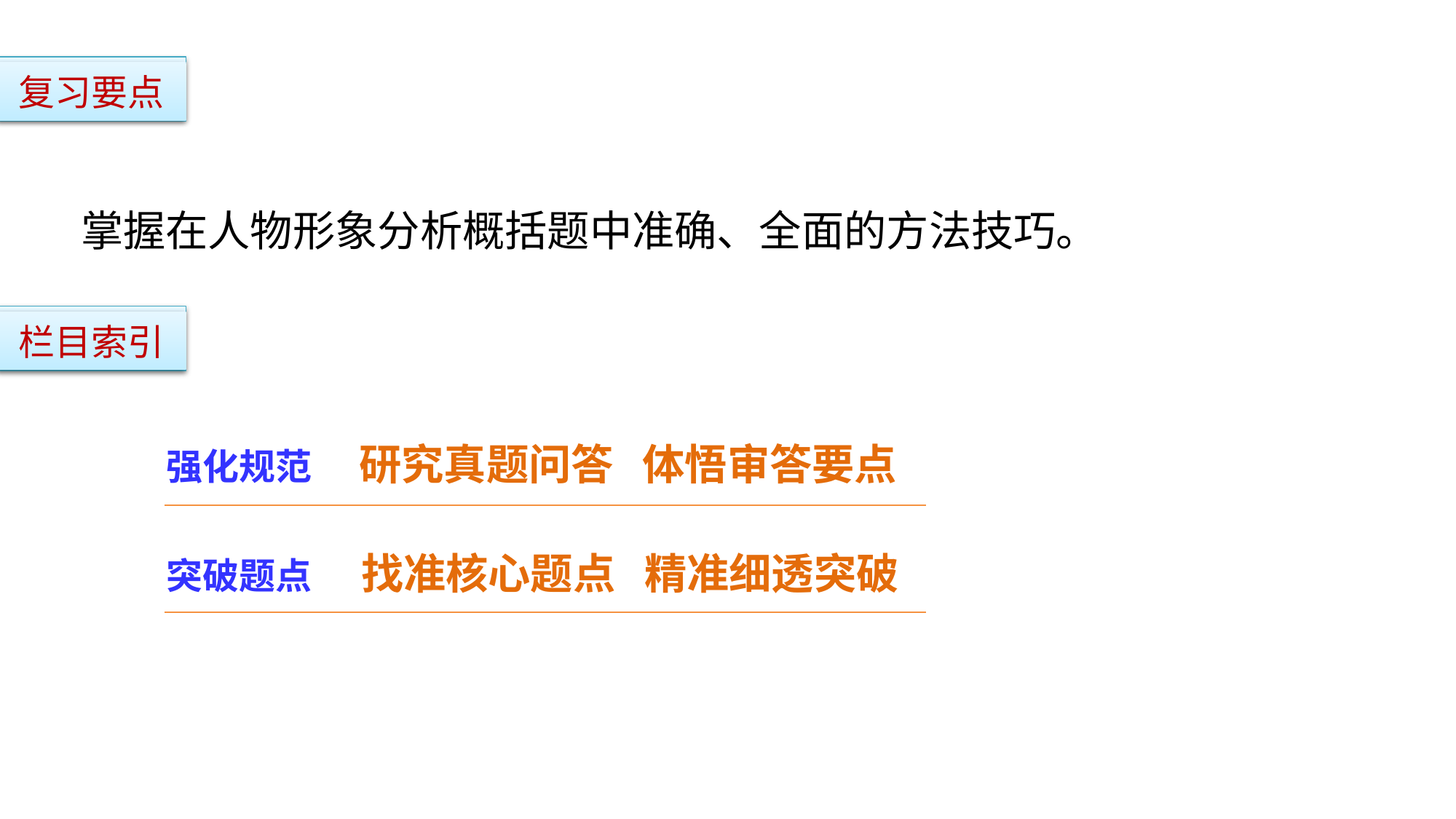

复习要点
掌握在人物形象分析概括题中准确、全面的方法技巧。

栏目索引
强化规范     研究真题问答   体悟审答要点
突破题点      找准核心题点   精准细透突破